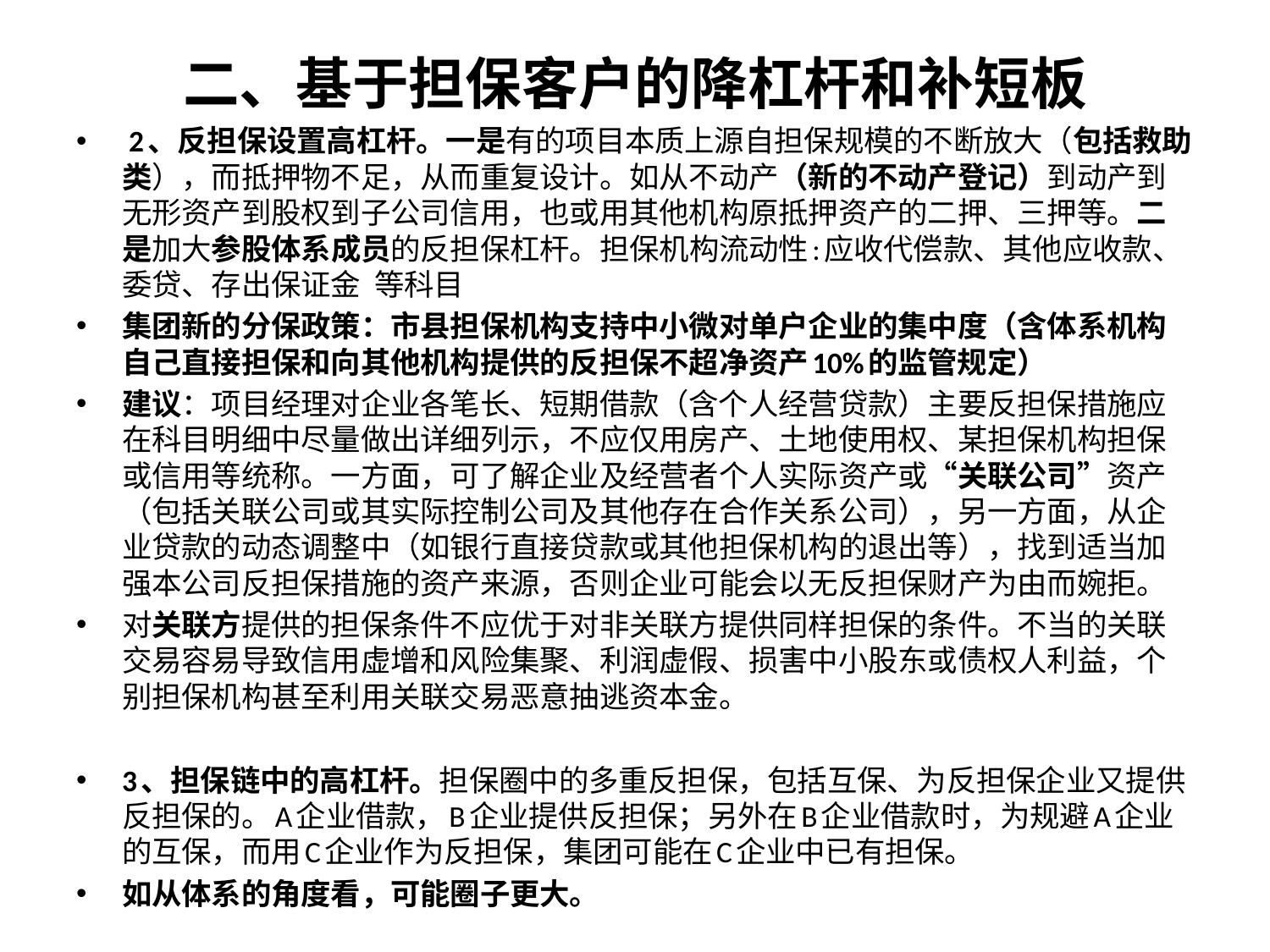

# 二、基于担保客户的降杠杆和补短板
 2、反担保设置高杠杆。一是有的项目本质上源自担保规模的不断放大（包括救助类），而抵押物不足，从而重复设计。如从不动产（新的不动产登记）到动产到无形资产到股权到子公司信用，也或用其他机构原抵押资产的二押、三押等。二是加大参股体系成员的反担保杠杆。担保机构流动性:应收代偿款、其他应收款、委贷、存出保证金  等科目
集团新的分保政策：市县担保机构支持中小微对单户企业的集中度（含体系机构自己直接担保和向其他机构提供的反担保不超净资产10%的监管规定）
建议：项目经理对企业各笔长、短期借款（含个人经营贷款）主要反担保措施应在科目明细中尽量做出详细列示，不应仅用房产、土地使用权、某担保机构担保或信用等统称。一方面，可了解企业及经营者个人实际资产或“关联公司”资产（包括关联公司或其实际控制公司及其他存在合作关系公司），另一方面，从企业贷款的动态调整中（如银行直接贷款或其他担保机构的退出等），找到适当加强本公司反担保措施的资产来源，否则企业可能会以无反担保财产为由而婉拒。
对关联方提供的担保条件不应优于对非关联方提供同样担保的条件。不当的关联交易容易导致信用虚增和风险集聚、利润虚假、损害中小股东或债权人利益，个别担保机构甚至利用关联交易恶意抽逃资本金。

3、担保链中的高杠杆。担保圈中的多重反担保，包括互保、为反担保企业又提供反担保的。A企业借款，B企业提供反担保；另外在B企业借款时，为规避A企业的互保，而用C企业作为反担保，集团可能在C企业中已有担保。
如从体系的角度看，可能圈子更大。